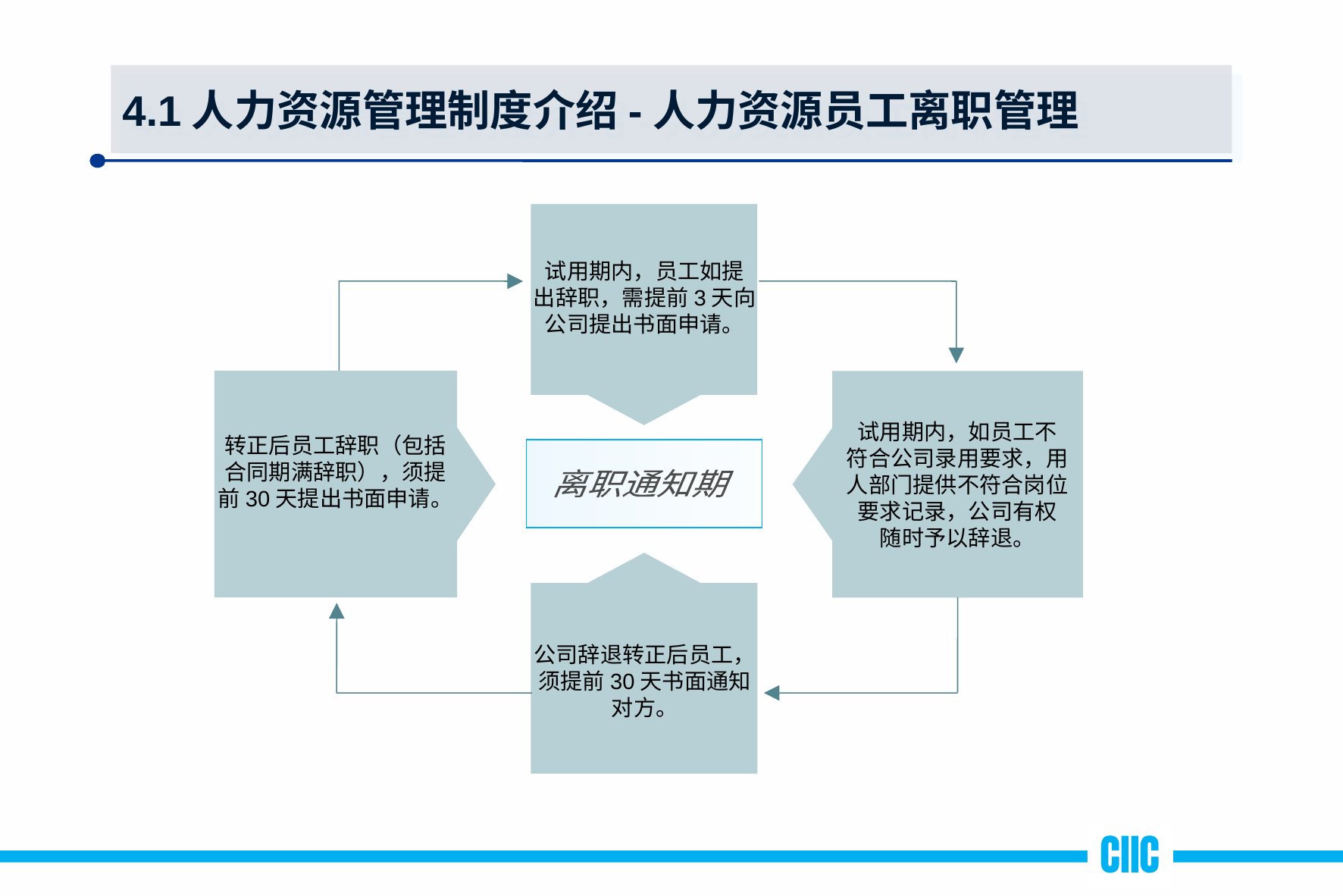

4.1人力资源管理制度介绍-人力资源员工离职管理

试用期内，员工如提
出辞职，需提前3天向
公司提出书面申请。

转正后员工辞职（包括
合同期满辞职），须提
前30天提出书面申请。

试用期内，如员工不
符合公司录用要求，用
人部门提供不符合岗位
要求记录，公司有权
随时予以辞退。

离职通知期

公司辞退转正后员工，
须提前30天书面通知
对方。